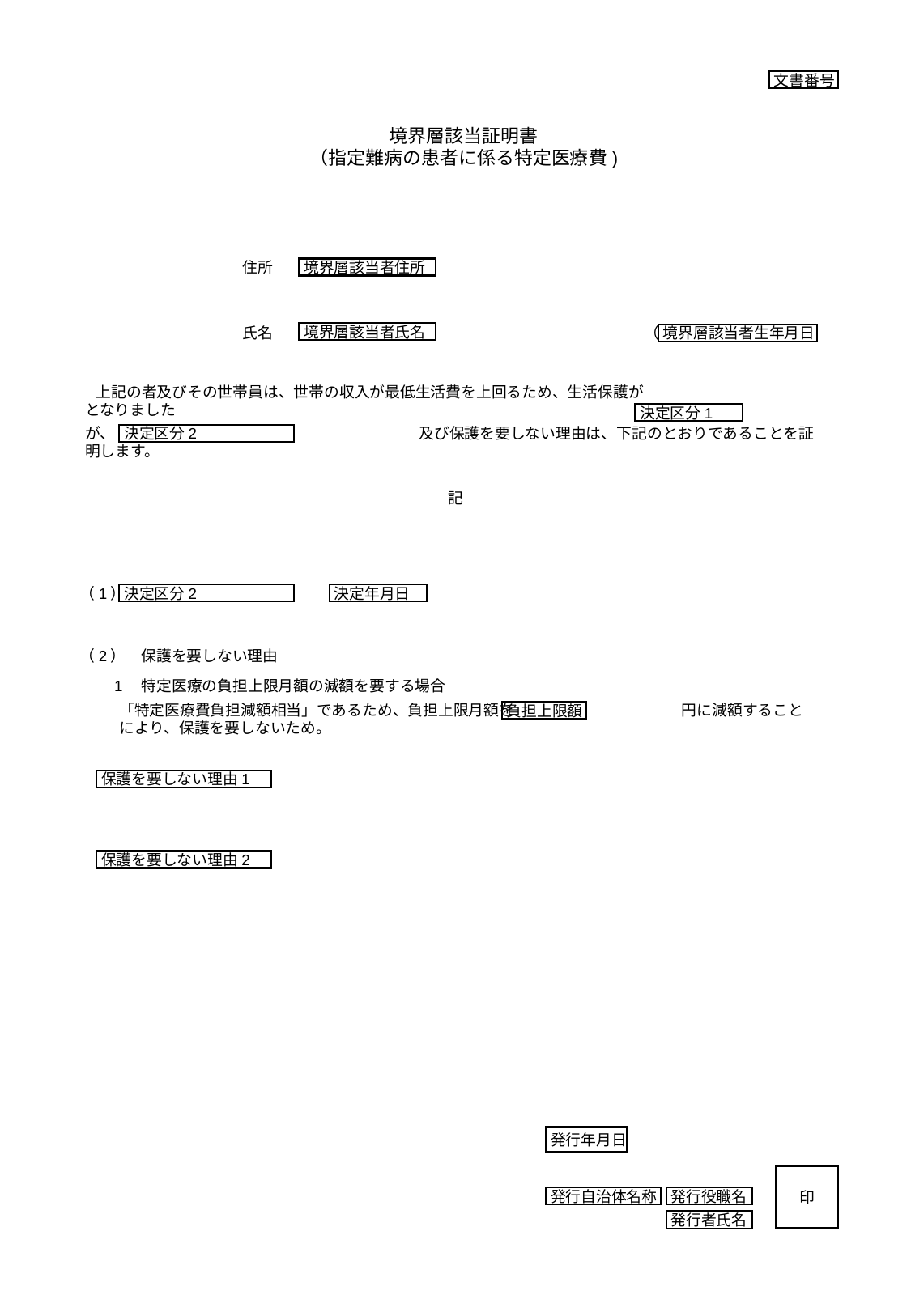

文書番号
境界層該当証明書
（指定難病の患者に係る特定医療費)
住所
境界層該当者住所
境界層該当者氏名
氏名
境界層該当者生年月日
（　　　　　　　　　　　　　　　　　生)
上記の者及びその世帯員は、世帯の収入が最低生活費を上回るため、生活保護が　　　　　　　　　　　　となりました
が、　　　　　　　　　　　　　　　　　　　　及び保護を要しない理由は、下記のとおりであることを証明します。
決定区分1
決定区分2
記
（1）
決定区分2
決定年月日
（2）　保護を要しない理由
　　1　特定医療の負担上限月額の減額を要する場合
「特定医療費負担減額相当」であるため、負担上限月額を　　　　　　　　　　　円に減額することにより、保護を要しないため。
負担上限額
保護を要しない理由1
保護を要しない理由2
発行年月日
印
発行自治体名称
発行役職名
発行者氏名